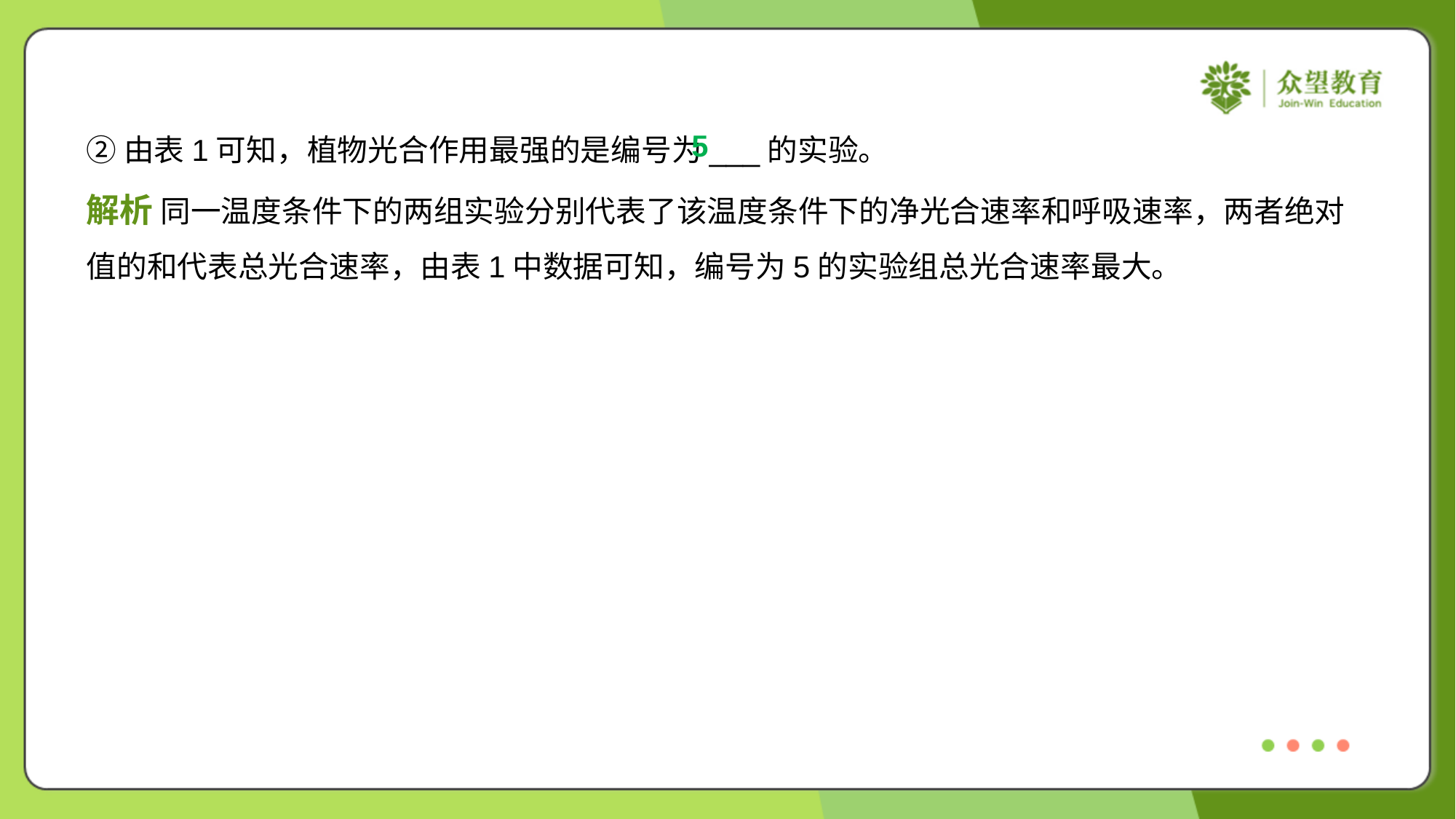

5
②由表1可知，植物光合作用最强的是编号为___的实验。
解析 同一温度条件下的两组实验分别代表了该温度条件下的净光合速率和呼吸速率，两者绝对
值的和代表总光合速率，由表1中数据可知，编号为5的实验组总光合速率最大。